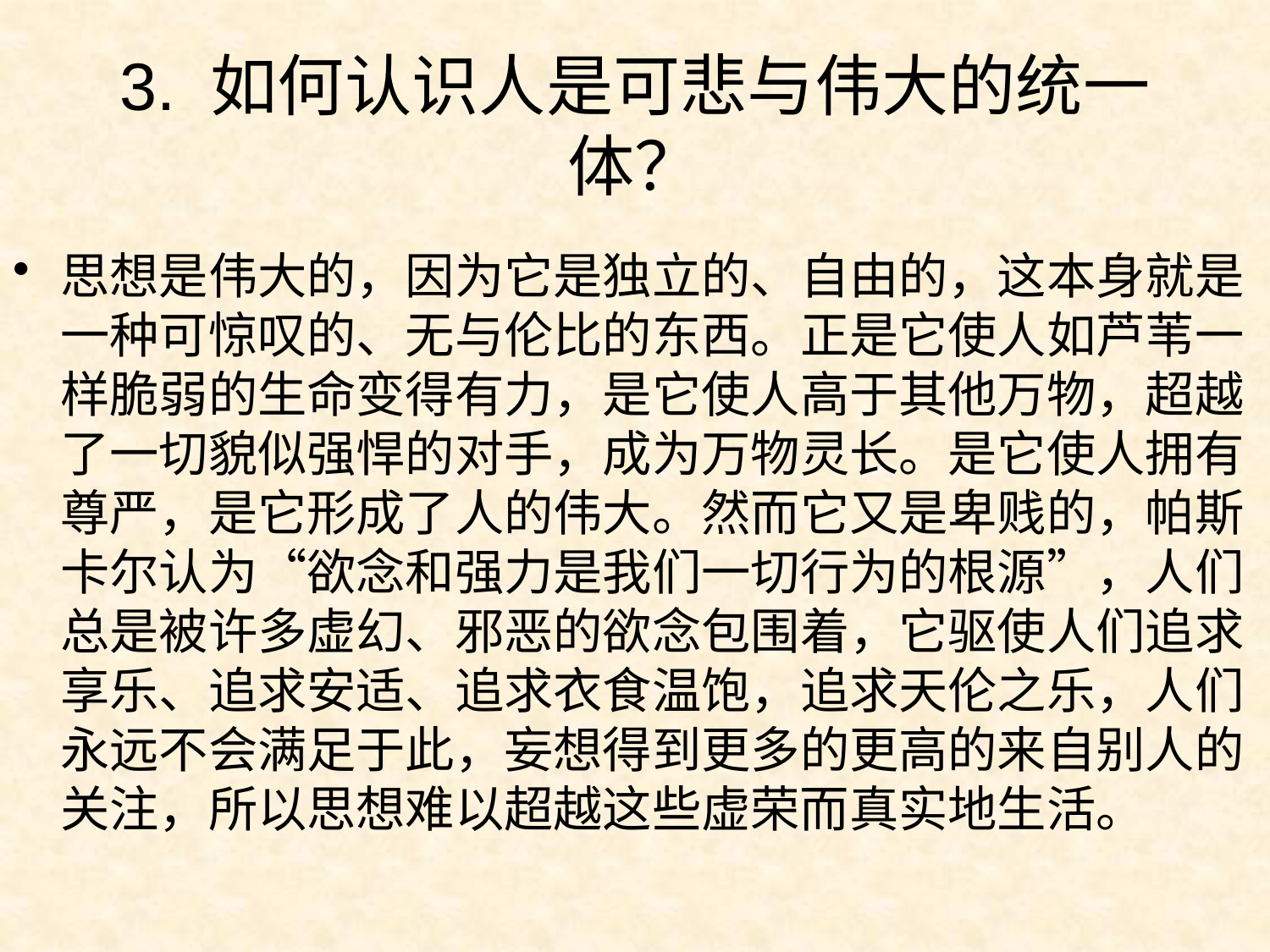

# 3. 如何认识人是可悲与伟大的统一体？
思想是伟大的，因为它是独立的、自由的，这本身就是一种可惊叹的、无与伦比的东西。正是它使人如芦苇一样脆弱的生命变得有力，是它使人高于其他万物，超越了一切貌似强悍的对手，成为万物灵长。是它使人拥有尊严，是它形成了人的伟大。然而它又是卑贱的，帕斯卡尔认为“欲念和强力是我们一切行为的根源”，人们总是被许多虚幻、邪恶的欲念包围着，它驱使人们追求享乐、追求安适、追求衣食温饱，追求天伦之乐，人们永远不会满足于此，妄想得到更多的更高的来自别人的关注，所以思想难以超越这些虚荣而真实地生活。